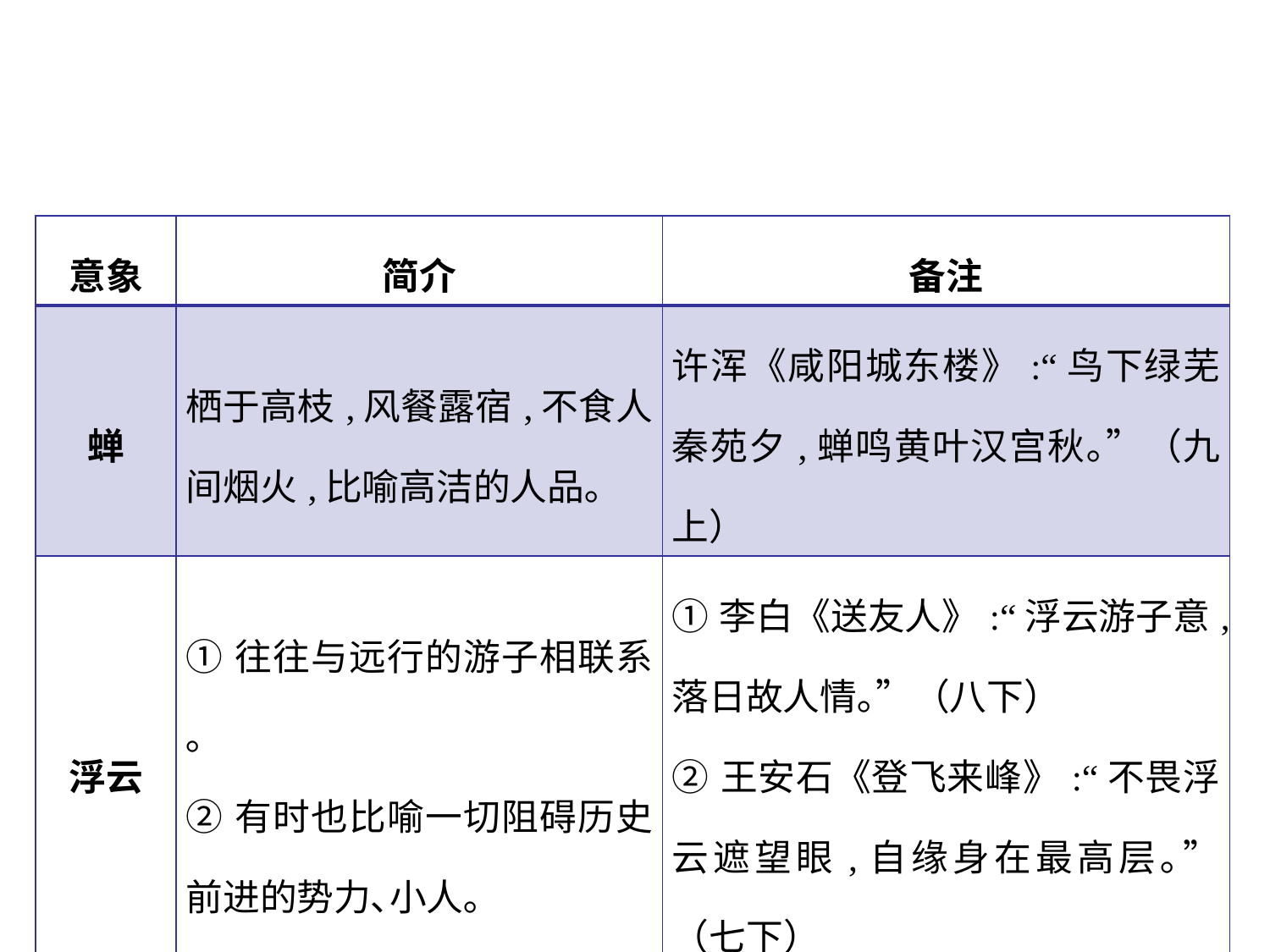

| 意象 | 简介 | 备注 |
| --- | --- | --- |
| 蝉 | 栖于高枝,风餐露宿,不食人间烟火,比喻高洁的人品｡ | 许浑《咸阳城东楼》:“鸟下绿芜秦苑夕,蝉鸣黄叶汉宫秋｡”（九上） |
| 浮云 | ①往往与远行的游子相联系｡ ②有时也比喻一切阻碍历史前进的势力､小人｡ | ①李白《送友人》:“浮云游子意,落日故人情｡”（八下） ②王安石《登飞来峰》:“不畏浮云遮望眼,自缘身在最高层｡”（七下） |